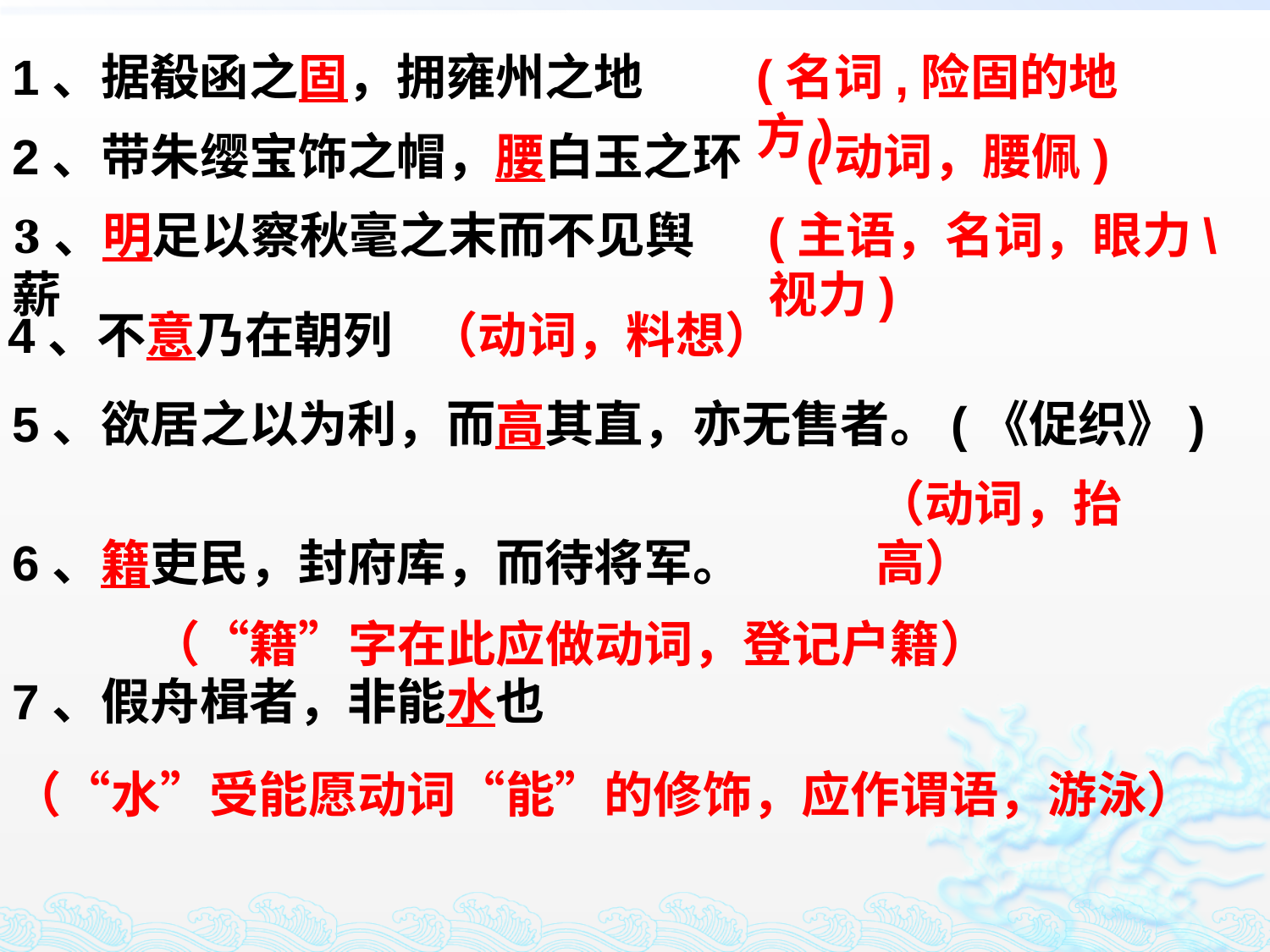

1、据殽函之固，拥雍州之地

(名词,险固的地方)
2、带朱缨宝饰之帽，腰白玉之环
(动词，腰佩)
3、明足以察秋毫之末而不见舆薪
(主语，名词，眼力\视力)
4、不意乃在朝列
（动词，料想）
5、欲居之以为利，而高其直，亦无售者。(《促织》)
（动词，抬高）

6、籍吏民，封府库，而待将军。

7、假舟楫者，非能水也

　　（“籍”字在此应做动词，登记户籍）
（“水”受能愿动词“能”的修饰，应作谓语，游泳）